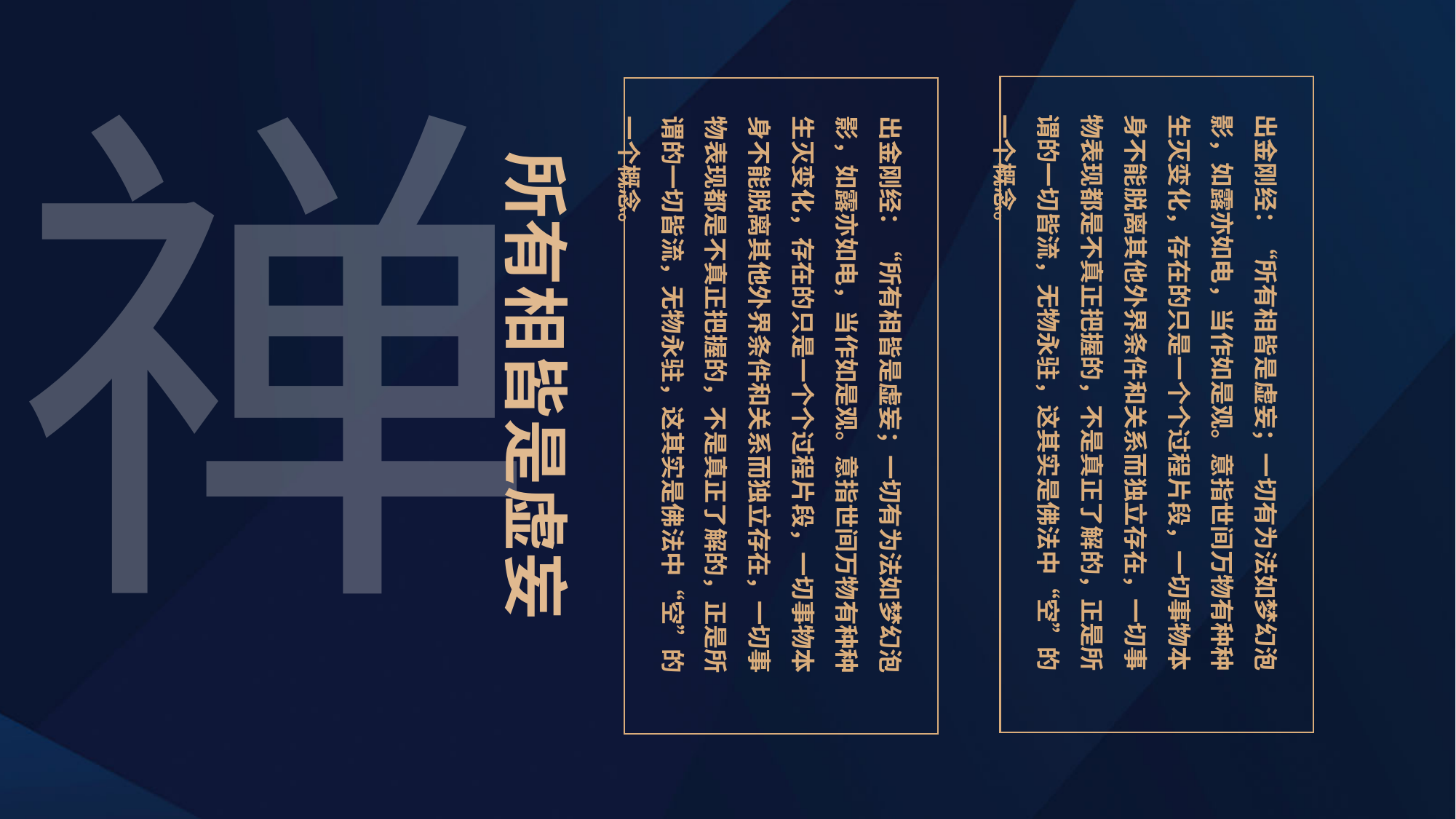

禅

出金刚经：“所有相皆是虚妄；一切有为法如梦幻泡影，如露亦如电，当作如是观。意指世间万物有种种生灭变化，存在的只是一个个过程片段，一切事物本身不能脱离其他外界条件和关系而独立存在，一切事物表现都是不真正把握的，不是真正了解的，正是所谓的一切皆流，无物永驻，这其实是佛法中“空”的一个概念。
出金刚经：“所有相皆是虚妄；一切有为法如梦幻泡影，如露亦如电，当作如是观。意指世间万物有种种生灭变化，存在的只是一个个过程片段，一切事物本身不能脱离其他外界条件和关系而独立存在，一切事物表现都是不真正把握的，不是真正了解的，正是所谓的一切皆流，无物永驻，这其实是佛法中“空”的一个概念。
所有相皆是虚妄